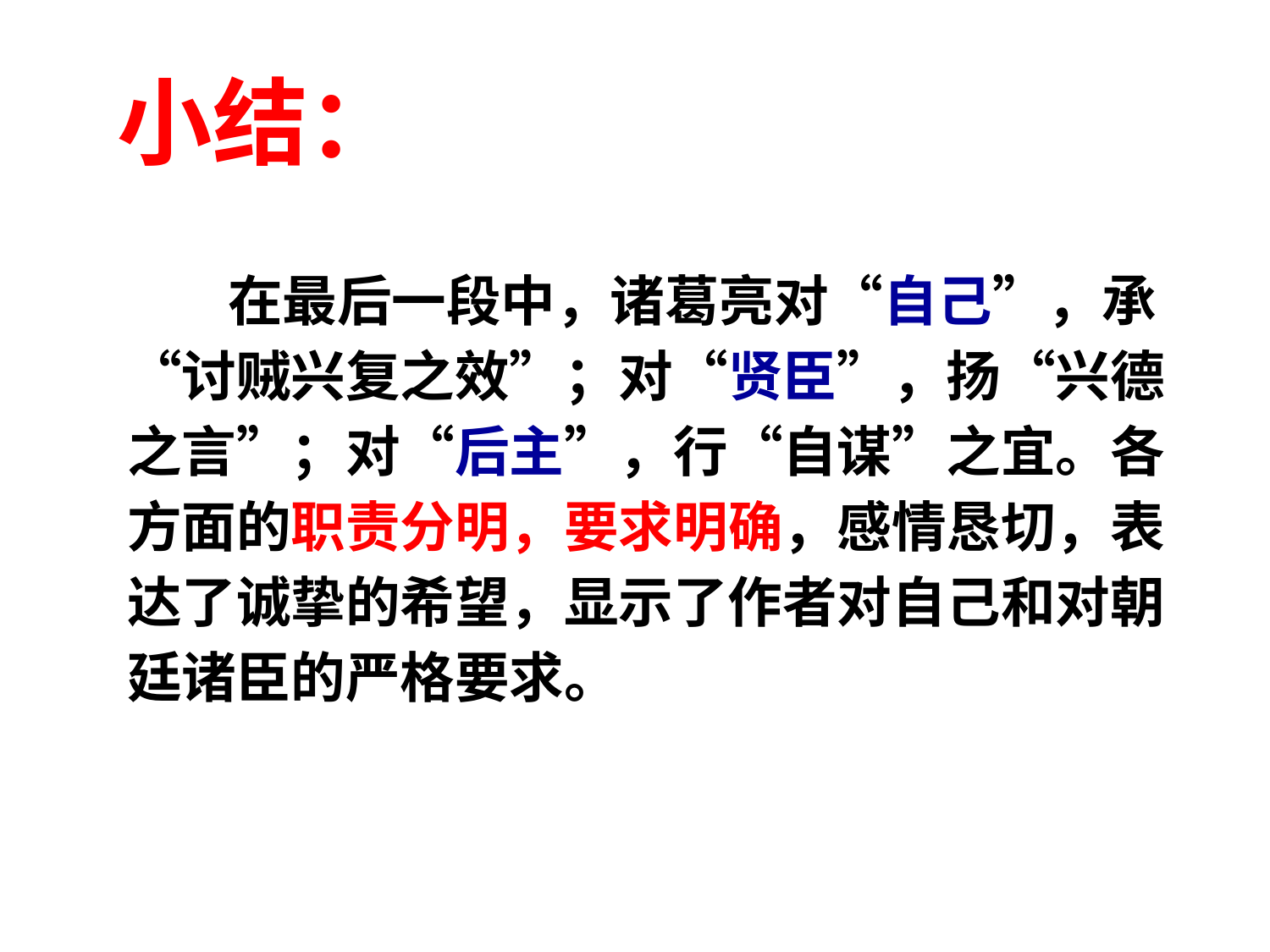

小结：

       在最后一段中，诸葛亮对“自己”，承“讨贼兴复之效”；对“贤臣”，扬“兴德之言”；对“后主”，行“自谋”之宜。各方面的职责分明，要求明确，感情恳切，表达了诚挚的希望，显示了作者对自己和对朝廷诸臣的严格要求。